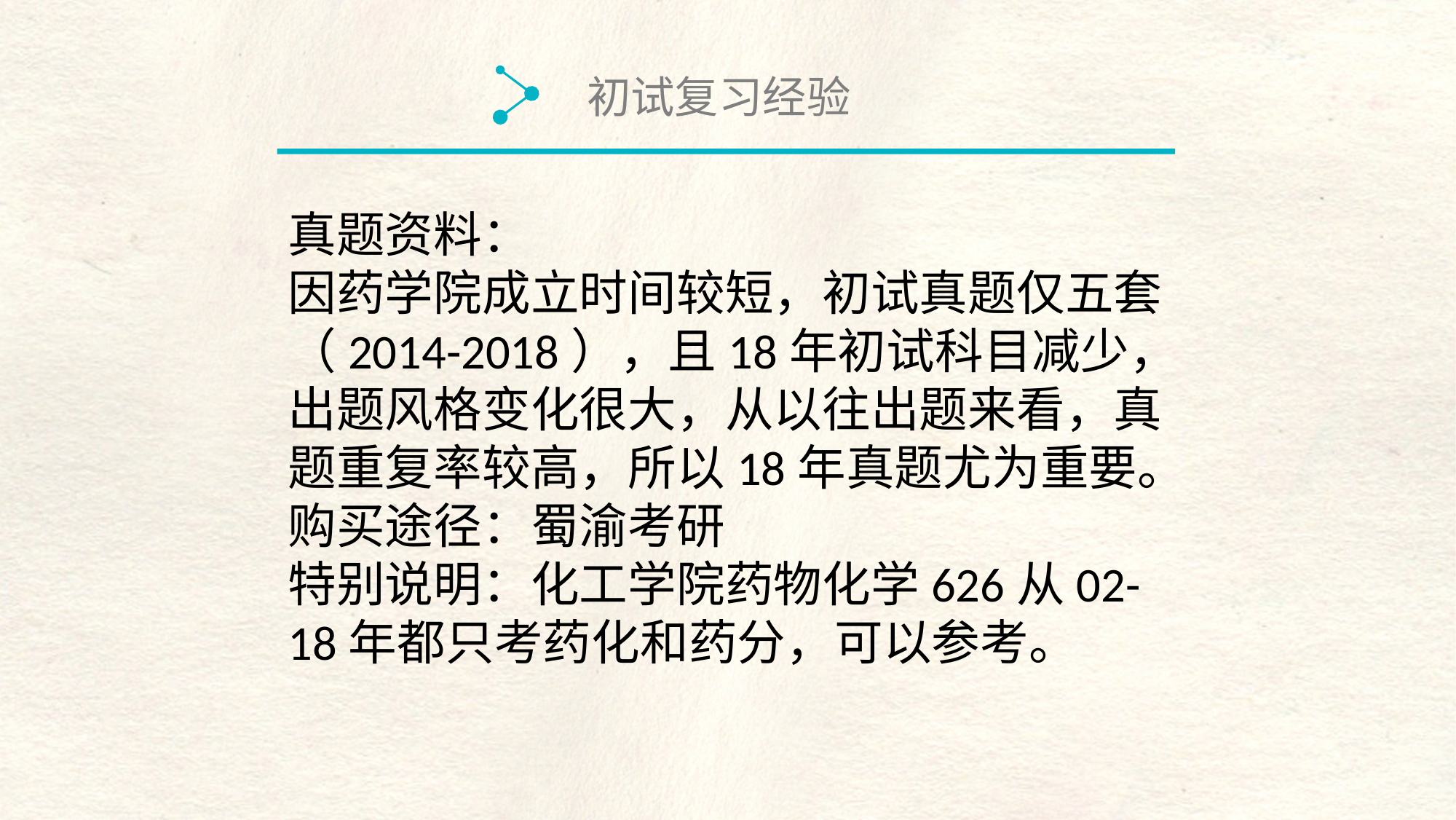

初试复习经验

真题资料：
因药学院成立时间较短，初试真题仅五套（2014-2018），且18年初试科目减少，出题风格变化很大，从以往出题来看，真题重复率较高，所以18年真题尤为重要。
购买途径：蜀渝考研
特别说明：化工学院药物化学626从02-18年都只考药化和药分，可以参考。